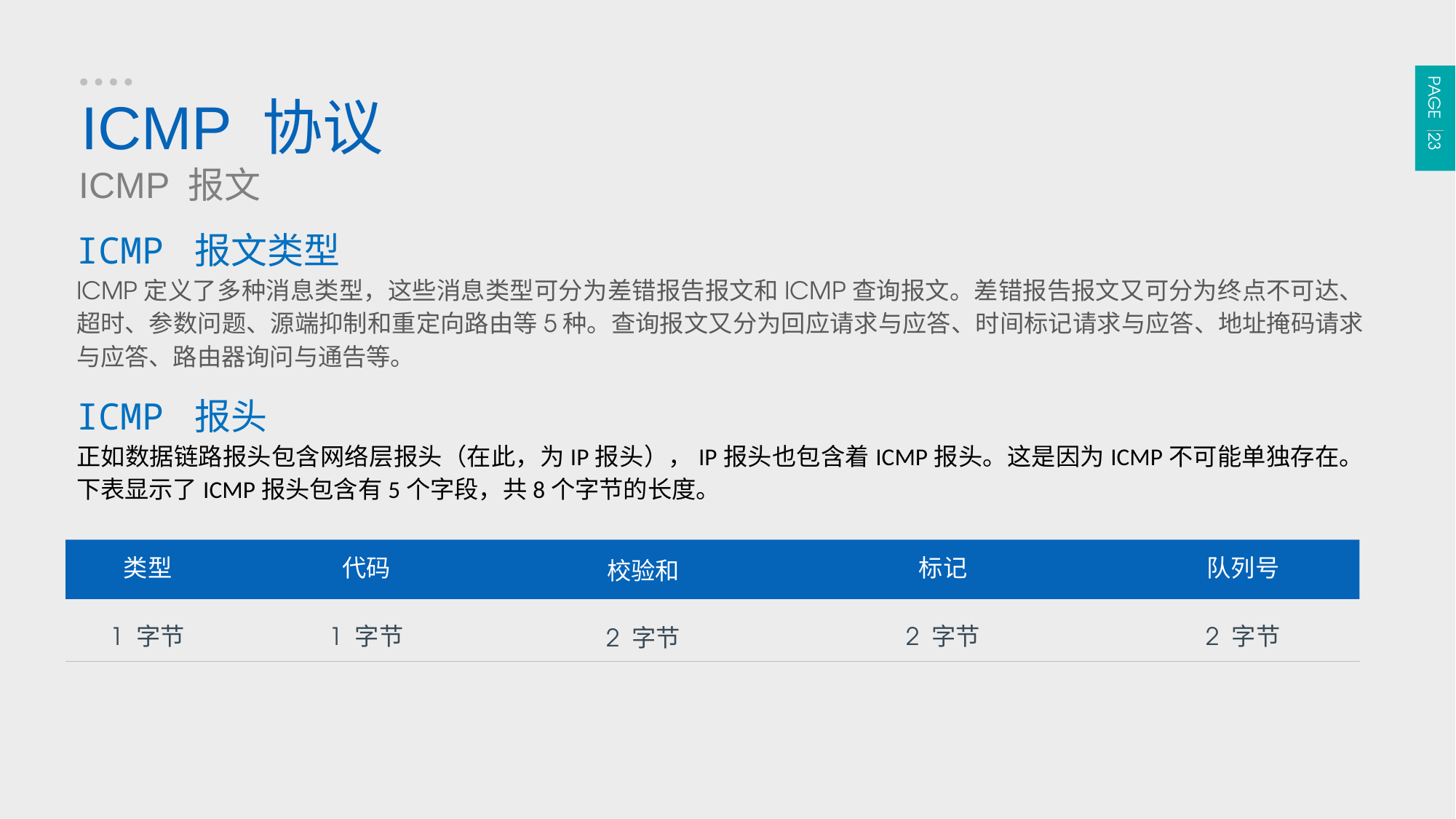

PAGE   23
ICMP 协议
ICMP 报文
ICMP 报文类型
ICMP定义了多种消息类型，这些消息类型可分为差错报告报文和ICMP查询报文。差错报告报文又可分为终点不可达、超时、参数问题、源端抑制和重定向路由等5种。查询报文又分为回应请求与应答、时间标记请求与应答、地址掩码请求与应答、路由器询问与通告等。
ICMP 报头
正如数据链路报头包含网络层报头（在此，为IP报头），IP报头也包含着ICMP报头。这是因为ICMP不可能单独存在。下表显示了ICMP报头包含有5个字段，共8个字节的长度。

类型
代码
标记
队列号
校验和
1 字节
2 字节
1 字节
2 字节
2 字节